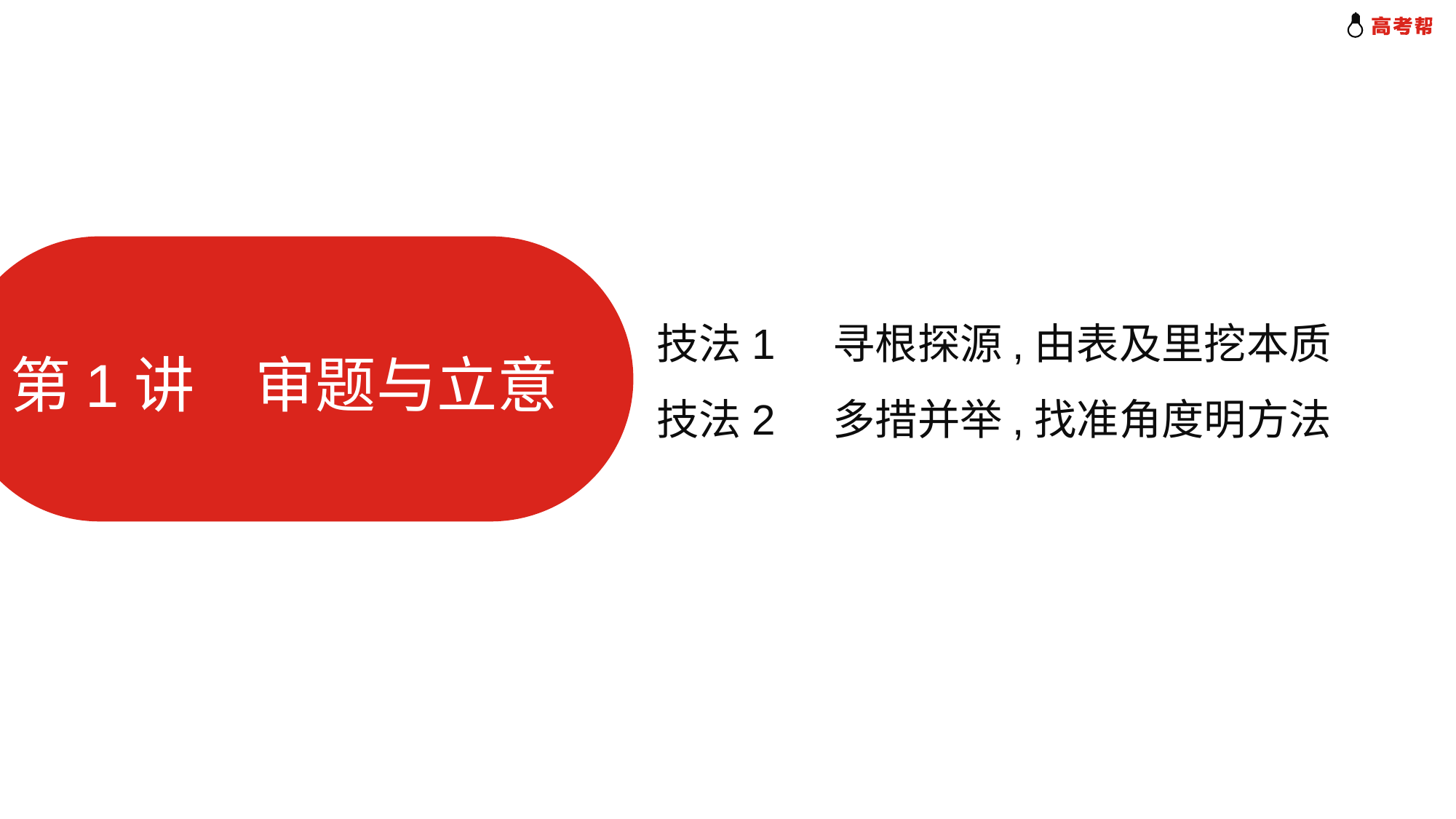

技法1    寻根探源,由表及里挖本质
技法2    多措并举,找准角度明方法

第1讲　审题与立意